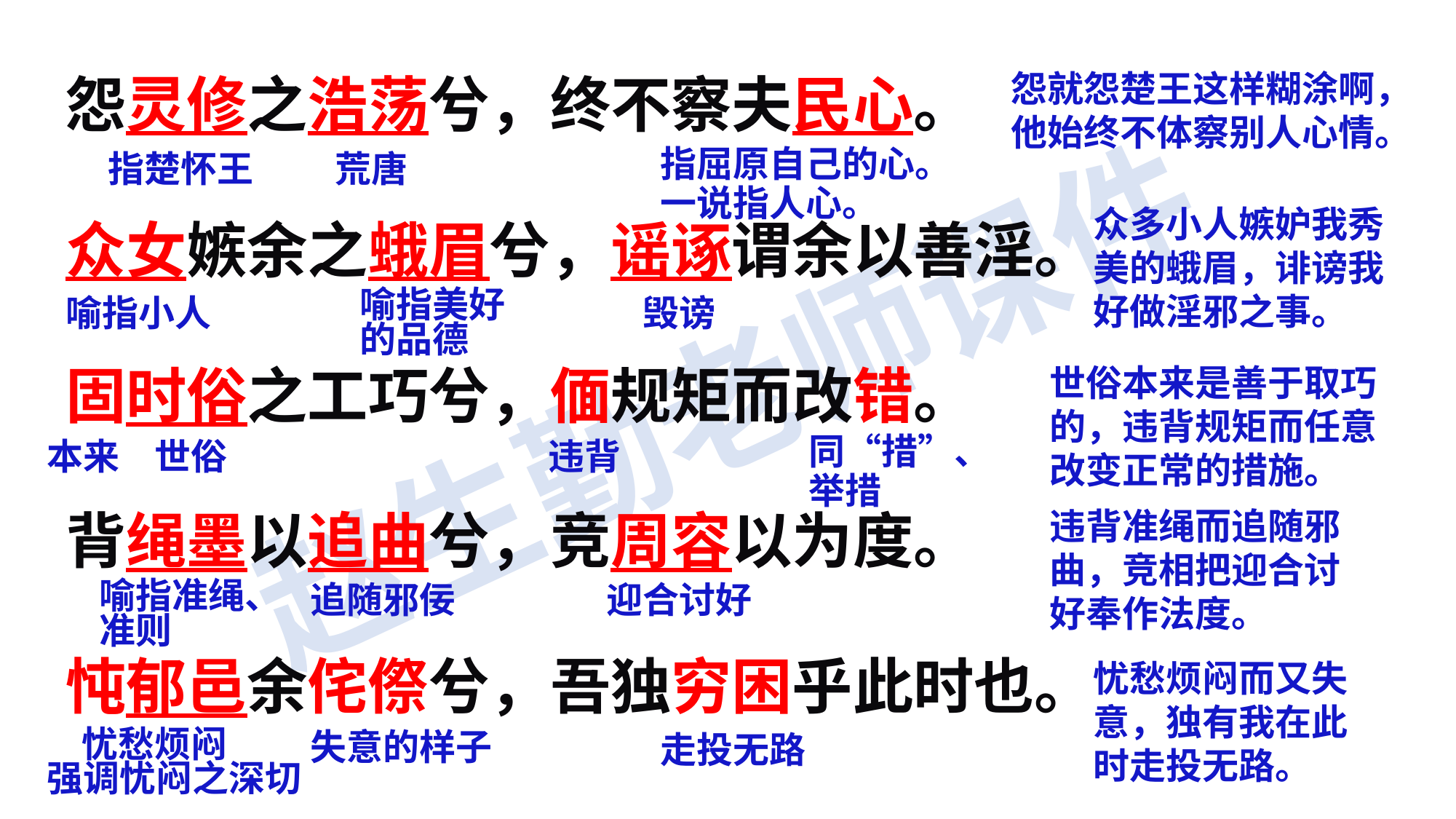

怨灵修之浩荡兮，终不察夫民心。

众女嫉余之蛾眉兮，谣诼谓余以善淫。

固时俗之工巧兮，偭规矩而改错。

背绳墨以追曲兮，竞周容以为度。

忳郁邑余侘傺兮，吾独穷困乎此时也。
怨就怨楚王这样糊涂啊，他始终不体察别人心情。
指楚怀王
荒唐
指屈原自己的心。一说指人心。
众多小人嫉妒我秀美的蛾眉，诽谤我好做淫邪之事。
喻指小人
喻指美好的品德
毁谤
世俗本来是善于取巧的，违背规矩而任意改变正常的措施。
本来
世俗
违背
同“措”、举措
违背准绳而追随邪曲，竞相把迎合讨好奉作法度。
追随邪佞
迎合讨好
喻指准绳、准则
忧愁烦闷而又失意，独有我在此时走投无路。
忧愁烦闷
失意的样子
走投无路
强调忧闷之深切